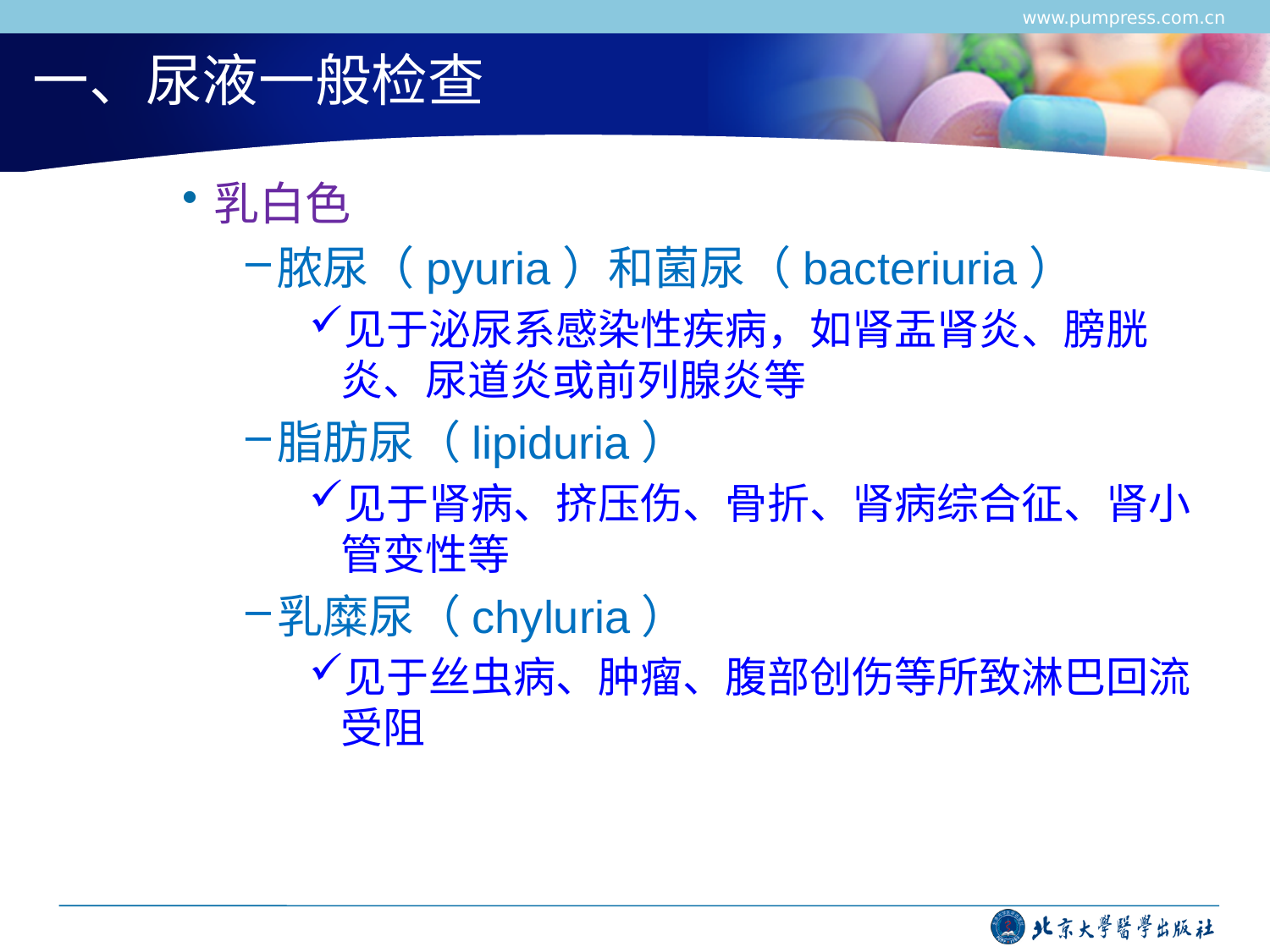

www.pumpress.com.cn
# 一、尿液一般检查
乳白色
脓尿（pyuria）和菌尿（bacteriuria）
见于泌尿系感染性疾病，如肾盂肾炎、膀胱炎、尿道炎或前列腺炎等
脂肪尿（lipiduria）
见于肾病、挤压伤、骨折、肾病综合征、肾小管变性等
乳糜尿（chyluria）
见于丝虫病、肿瘤、腹部创伤等所致淋巴回流受阻